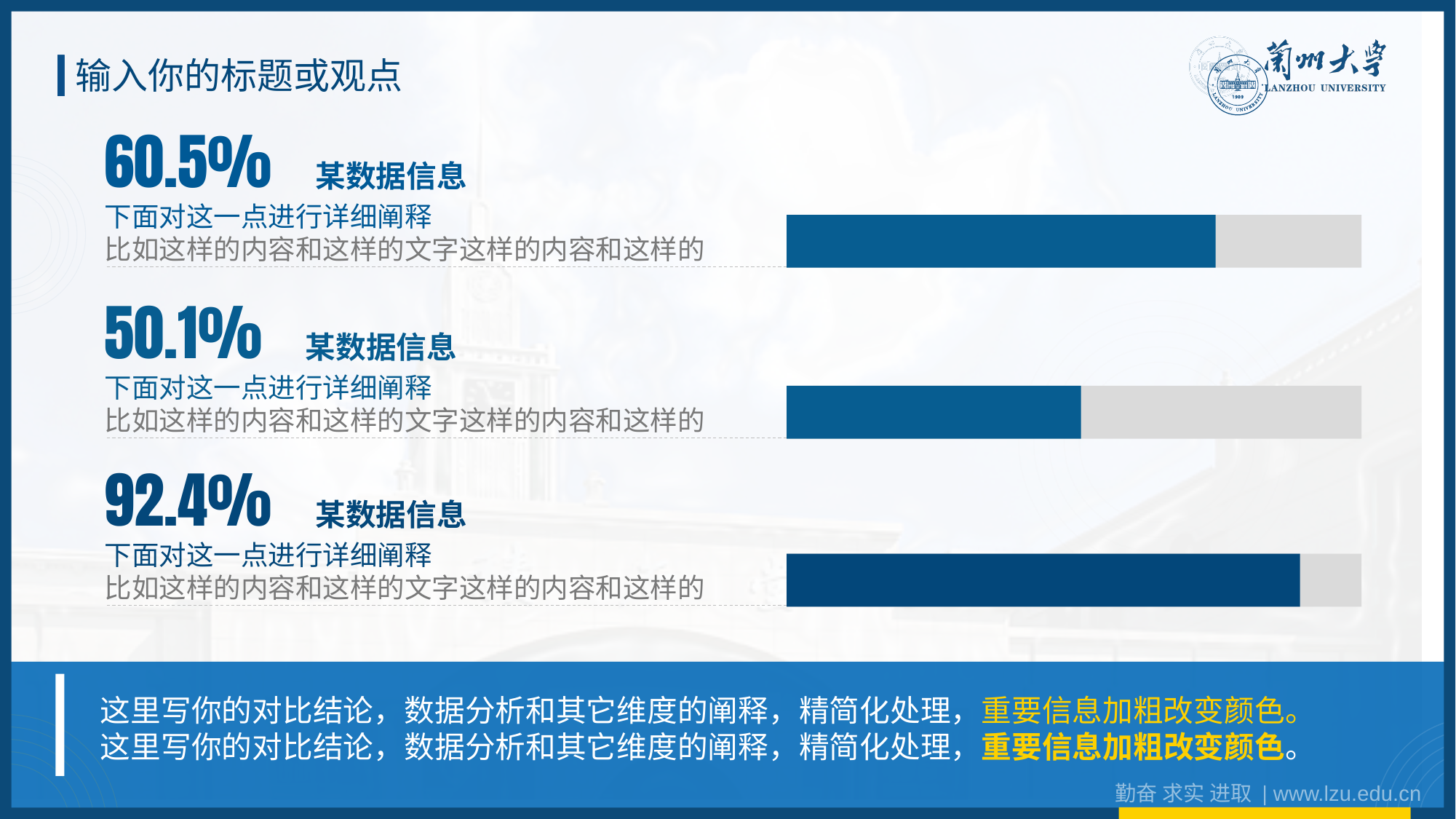

输入你的标题或观点

60.5%  某数据信息
下面对这一点进行详细阐释
比如这样的内容和这样的文字这样的内容和这样的

50.1%  某数据信息
下面对这一点进行详细阐释
比如这样的内容和这样的文字这样的内容和这样的

92.4%  某数据信息
下面对这一点进行详细阐释
比如这样的内容和这样的文字这样的内容和这样的

这里写你的对比结论，数据分析和其它维度的阐释，精简化处理，重要信息加粗改变颜色。这里写你的对比结论，数据分析和其它维度的阐释，精简化处理，重要信息加粗改变颜色。